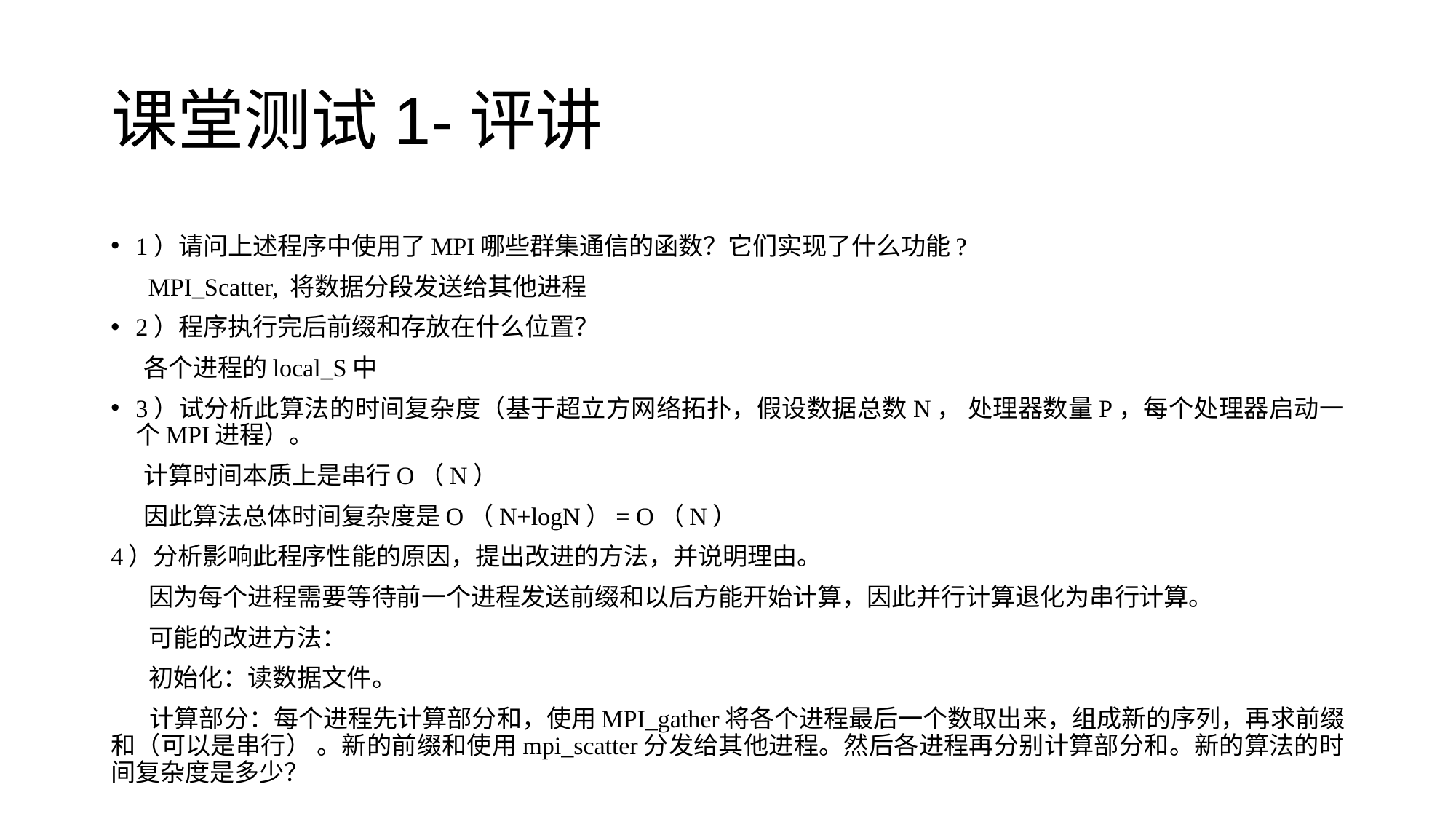

# 课堂测试1-评讲

1）请问上述程序中使用了MPI哪些群集通信的函数？它们实现了什么功能?
      MPI_Scatter, 将数据分段发送给其他进程
2）程序执行完后前缀和存放在什么位置？
     各个进程的local_S中
3）试分析此算法的时间复杂度（基于超立方网络拓扑，假设数据总数N， 处理器数量P，每个处理器启动一个MPI进程）。
     计算时间本质上是串行O（N）
     因此算法总体时间复杂度是O（N+logN）= O（N）
4）分析影响此程序性能的原因，提出改进的方法，并说明理由。
      因为每个进程需要等待前一个进程发送前缀和以后方能开始计算，因此并行计算退化为串行计算。
      可能的改进方法：
      初始化：读数据文件。
      计算部分：每个进程先计算部分和，使用MPI_gather将各个进程最后一个数取出来，组成新的序列，再求前缀和（可以是串行） 。新的前缀和使用mpi_scatter分发给其他进程。然后各进程再分别计算部分和。新的算法的时间复杂度是多少？